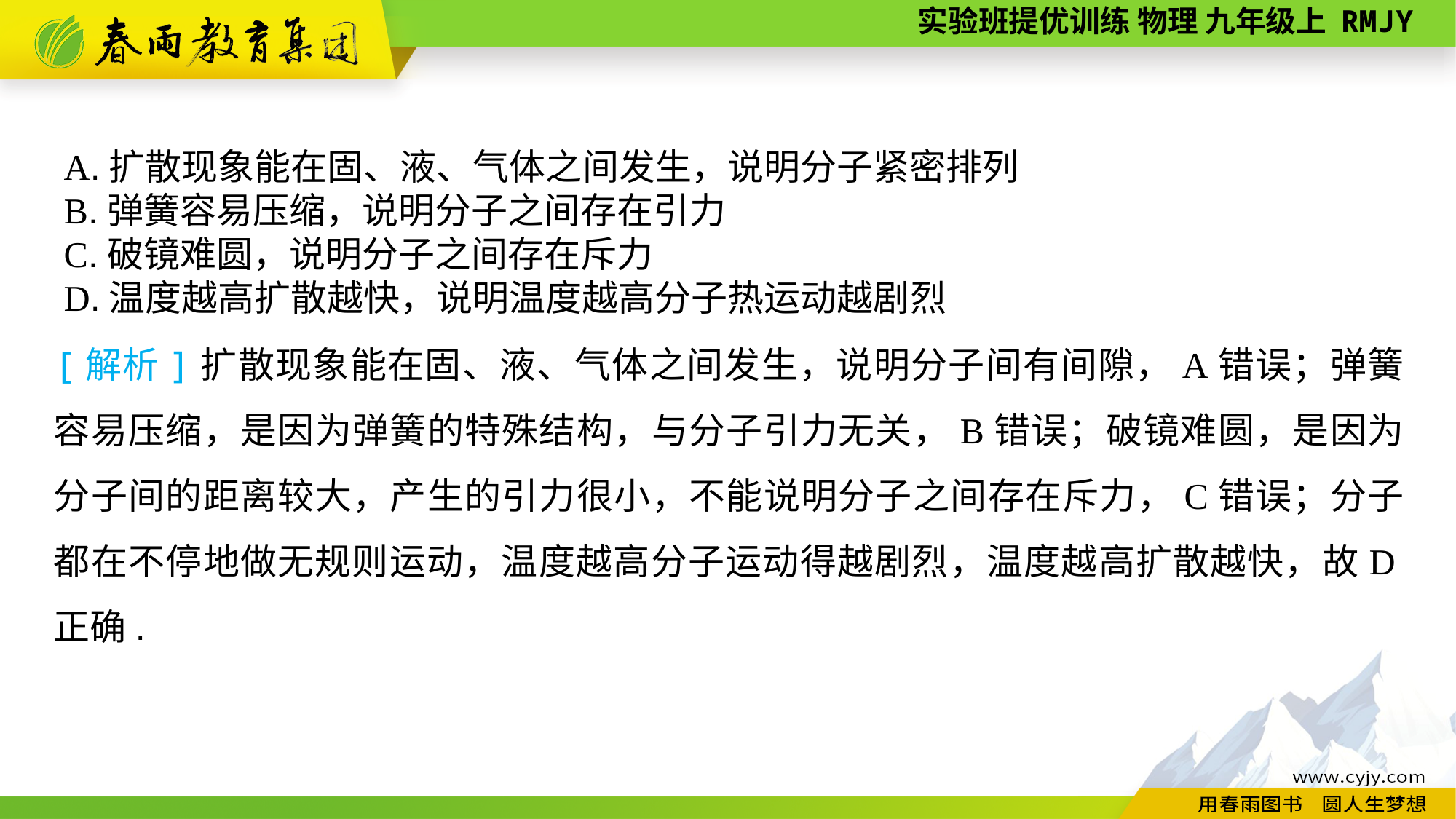

A.扩散现象能在固、液、气体之间发生，说明分子紧密排列
B.弹簧容易压缩，说明分子之间存在引力
C.破镜难圆，说明分子之间存在斥力
D.温度越高扩散越快，说明温度越高分子热运动越剧烈
[解析]扩散现象能在固、液、气体之间发生，说明分子间有间隙，A错误；弹簧容易压缩，是因为弹簧的特殊结构，与分子引力无关，B错误；破镜难圆，是因为分子间的距离较大，产生的引力很小，不能说明分子之间存在斥力，C错误；分子都在不停地做无规则运动，温度越高分子运动得越剧烈，温度越高扩散越快，故D正确.